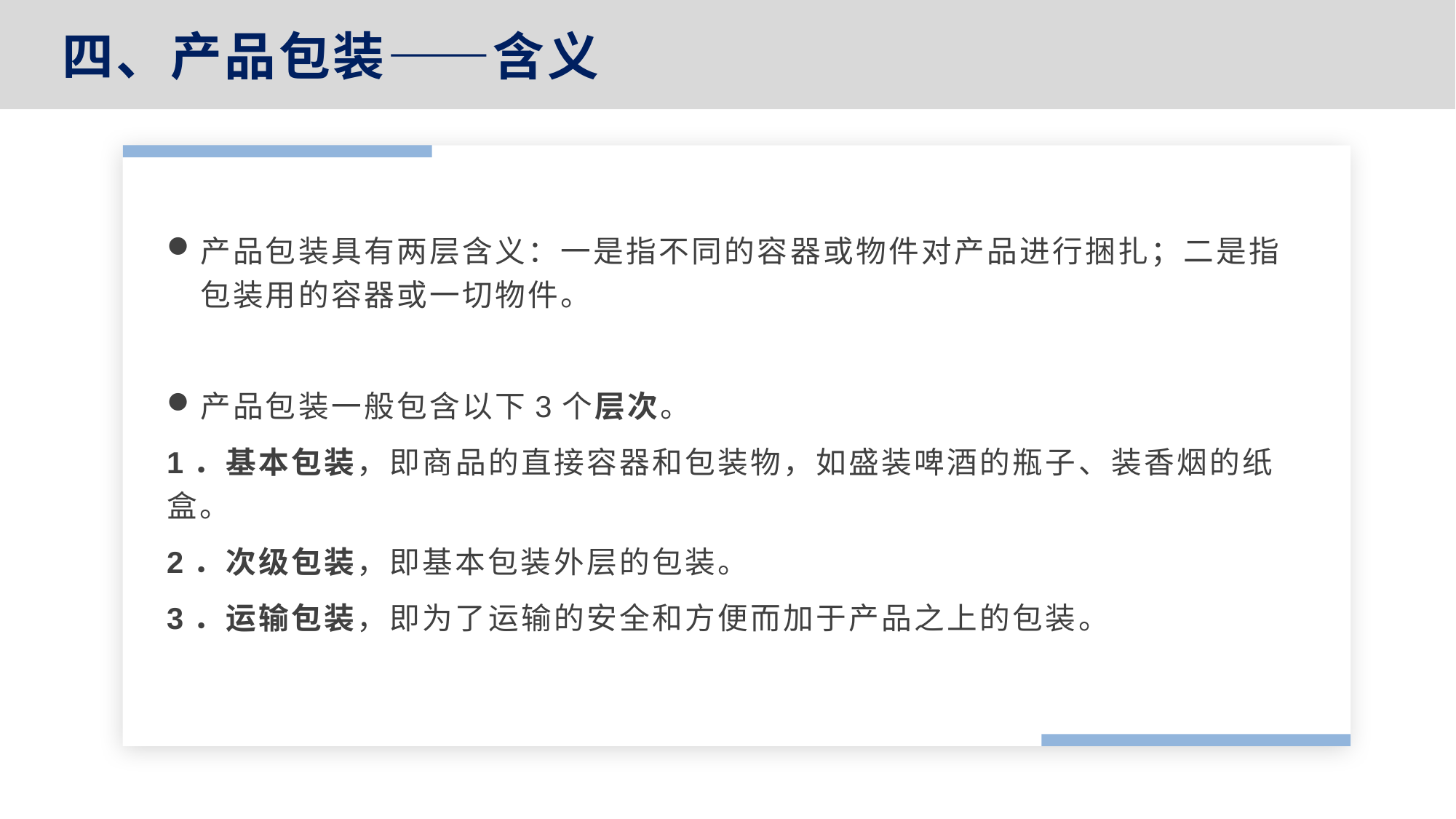

四、产品包装——含义

产品包装具有两层含义：一是指不同的容器或物件对产品进行捆扎；二是指包装用的容器或一切物件。

产品包装一般包含以下3个层次。
1．基本包装，即商品的直接容器和包装物，如盛装啤酒的瓶子、装香烟的纸盒。
2．次级包装，即基本包装外层的包装。
3．运输包装，即为了运输的安全和方便而加于产品之上的包装。